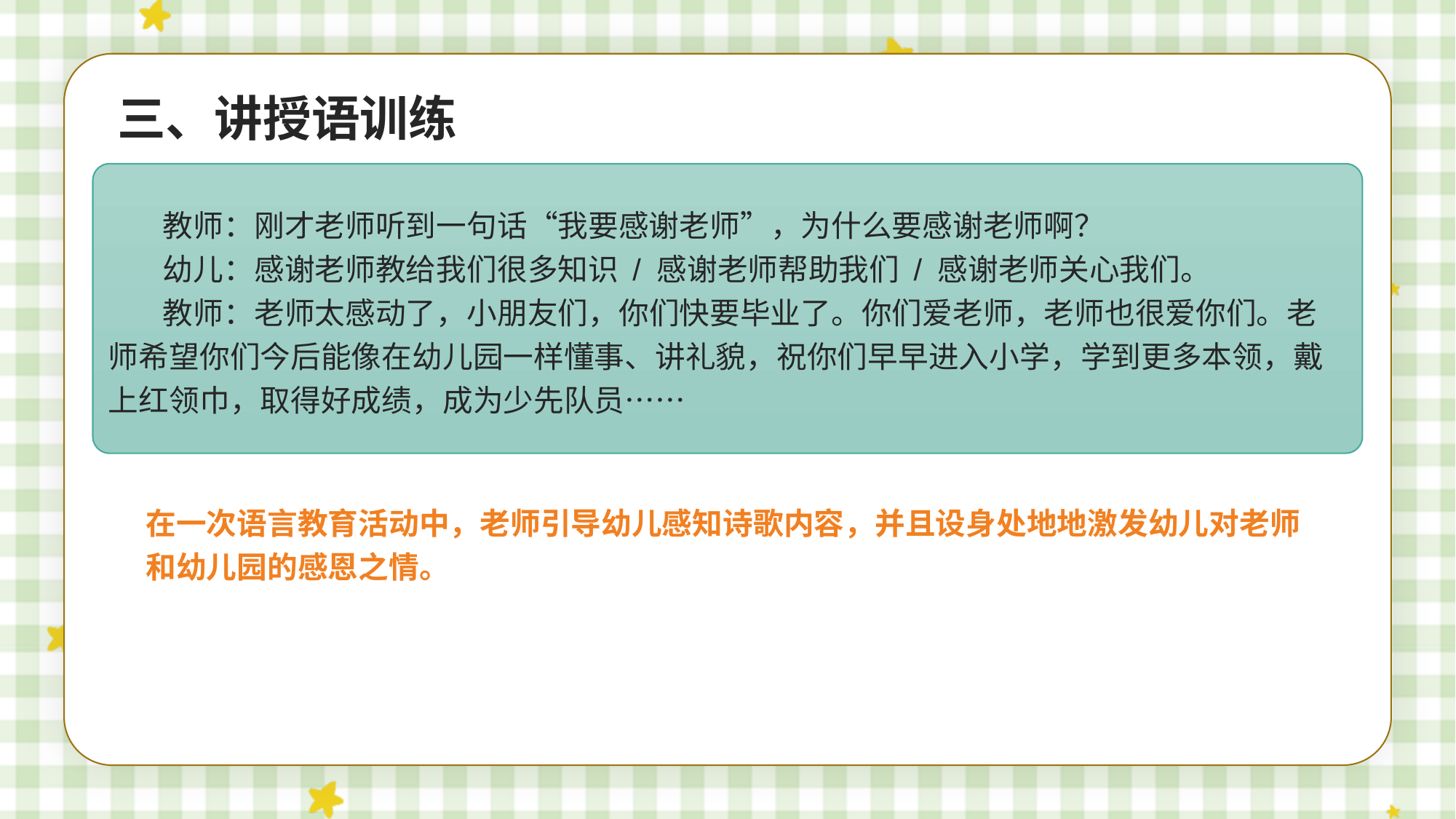

三、讲授语训练
教师：刚才老师听到一句话“我要感谢老师”，为什么要感谢老师啊？
幼儿：感谢老师教给我们很多知识 / 感谢老师帮助我们 / 感谢老师关心我们。
教师：老师太感动了，小朋友们，你们快要毕业了。你们爱老师，老师也很爱你们。老师希望你们今后能像在幼儿园一样懂事、讲礼貌，祝你们早早进入小学，学到更多本领，戴上红领巾，取得好成绩，成为少先队员……
在一次语言教育活动中，老师引导幼儿感知诗歌内容，并且设身处地地激发幼儿对老师和幼儿园的感恩之情。